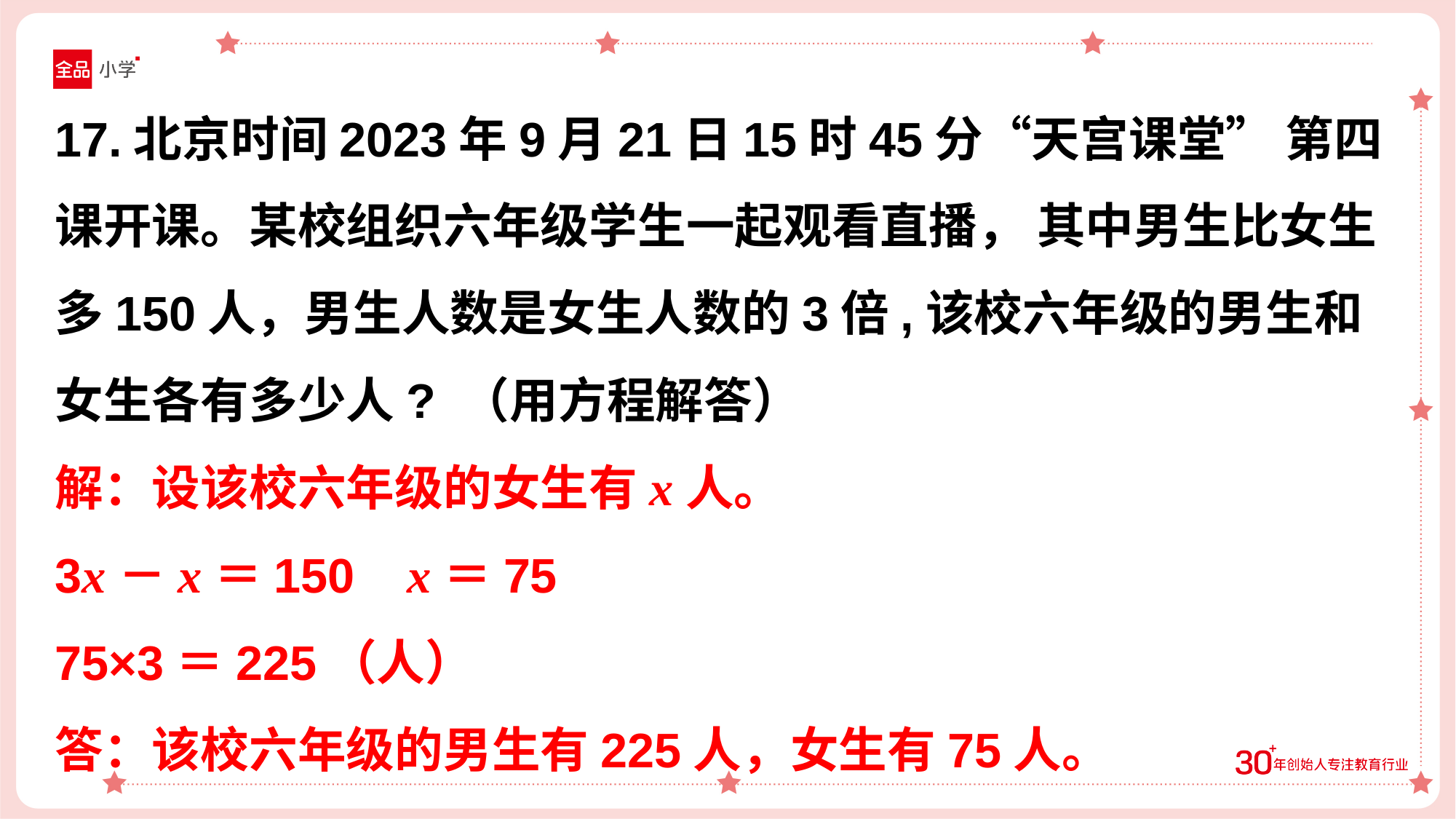

17.北京时间2023年9月21日15时45分“天宫课堂” 第四课开课。某校组织六年级学生一起观看直播， 其中男生比女生多150人，男生人数是女生人数的3倍,该校六年级的男生和女生各有多少人? （用方程解答）
解：设该校六年级的女生有x人。
3x－x＝150    x＝75
75×3＝225（人）
答：该校六年级的男生有225人，女生有75人。